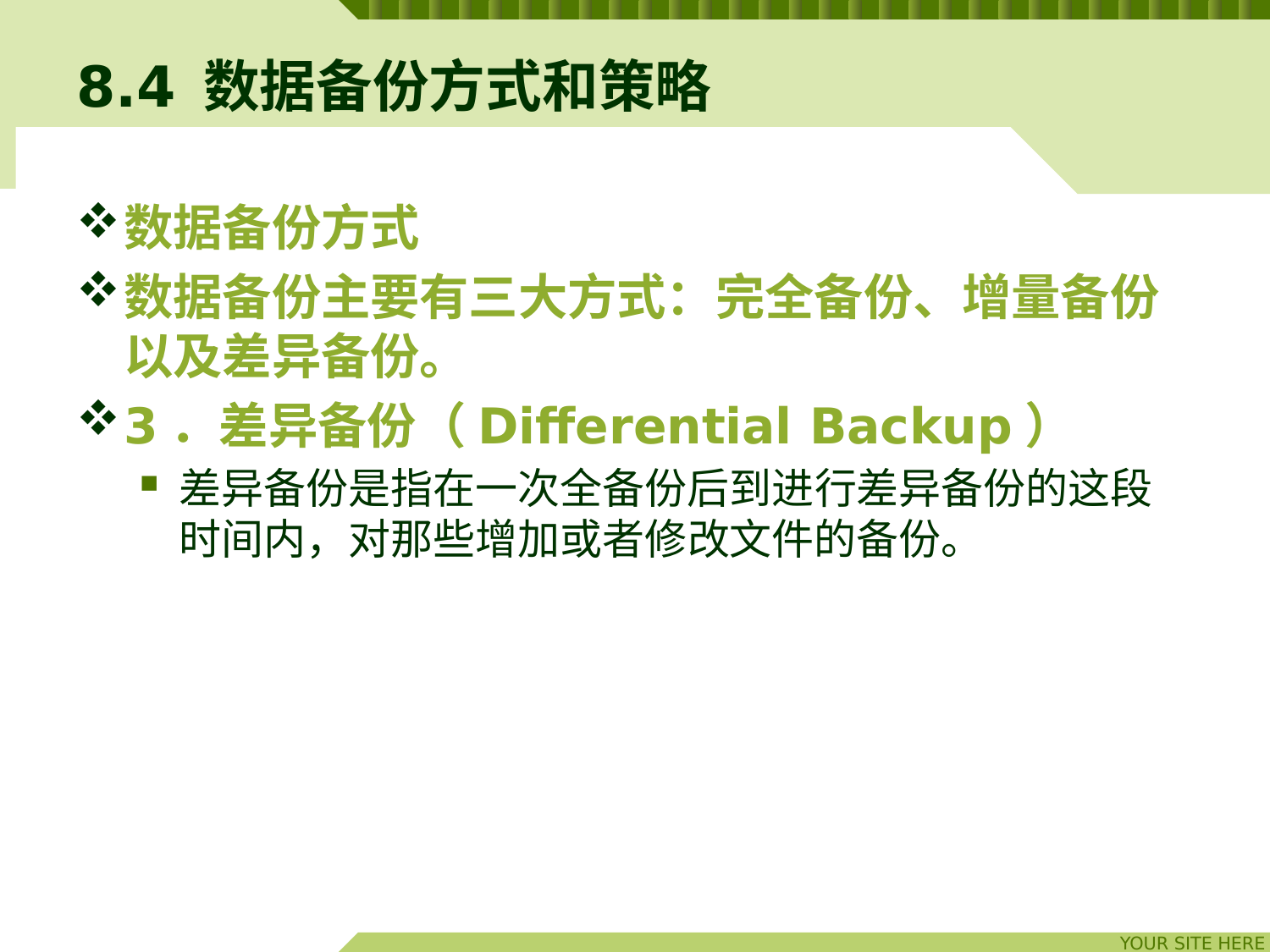

# 8.4	数据备份方式和策略
数据备份方式
数据备份主要有三大方式：完全备份、增量备份以及差异备份。
3．差异备份（Differential Backup）
差异备份是指在一次全备份后到进行差异备份的这段时间内，对那些增加或者修改文件的备份。